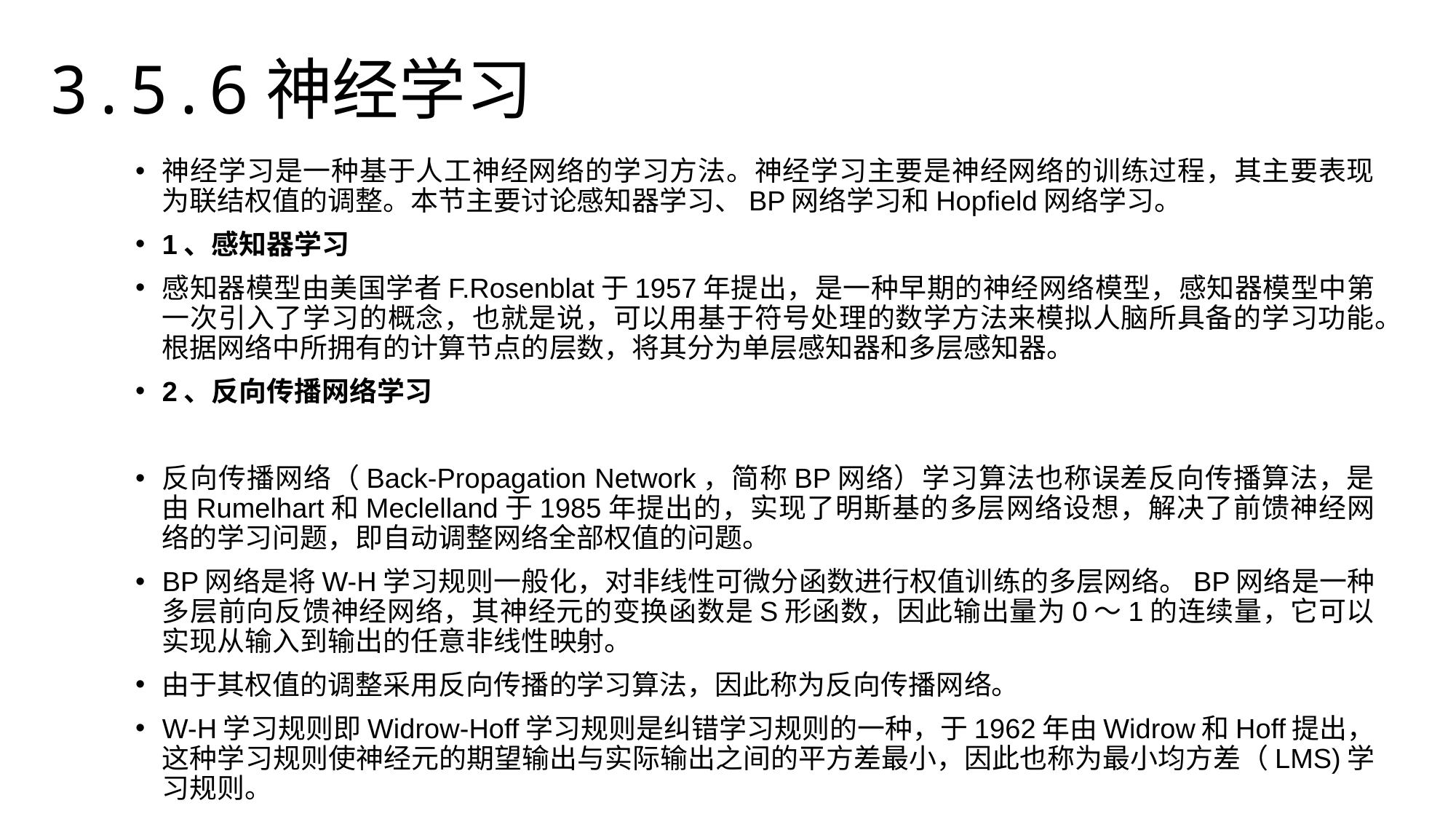

3.5.6神经学习
神经学习是一种基于人工神经网络的学习方法。神经学习主要是神经网络的训练过程，其主要表现为联结权值的调整。本节主要讨论感知器学习、BP网络学习和Hopfield网络学习。
1、感知器学习
感知器模型由美国学者F.Rosenblat于1957年提出，是一种早期的神经网络模型，感知器模型中第一次引入了学习的概念，也就是说，可以用基于符号处理的数学方法来模拟人脑所具备的学习功能。根据网络中所拥有的计算节点的层数，将其分为单层感知器和多层感知器。
2、反向传播网络学习

反向传播网络（Back-Propagation Network，简称BP网络）学习算法也称误差反向传播算法，是由Rumelhart和Meclelland于1985年提出的，实现了明斯基的多层网络设想，解决了前馈神经网络的学习问题，即自动调整网络全部权值的问题。
BP网络是将W-H学习规则一般化，对非线性可微分函数进行权值训练的多层网络。BP网络是一种多层前向反馈神经网络，其神经元的变换函数是S形函数，因此输出量为0〜1的连续量，它可以实现从输入到输出的任意非线性映射。
由于其权值的调整采用反向传播的学习算法，因此称为反向传播网络。
W-H学习规则即Widrow-Hoff学习规则是纠错学习规则的一种，于1962年由Widrow和Hoff提出，这种学习规则使神经元的期望输出与实际输出之间的平方差最小，因此也称为最小均方差（LMS)学习规则。